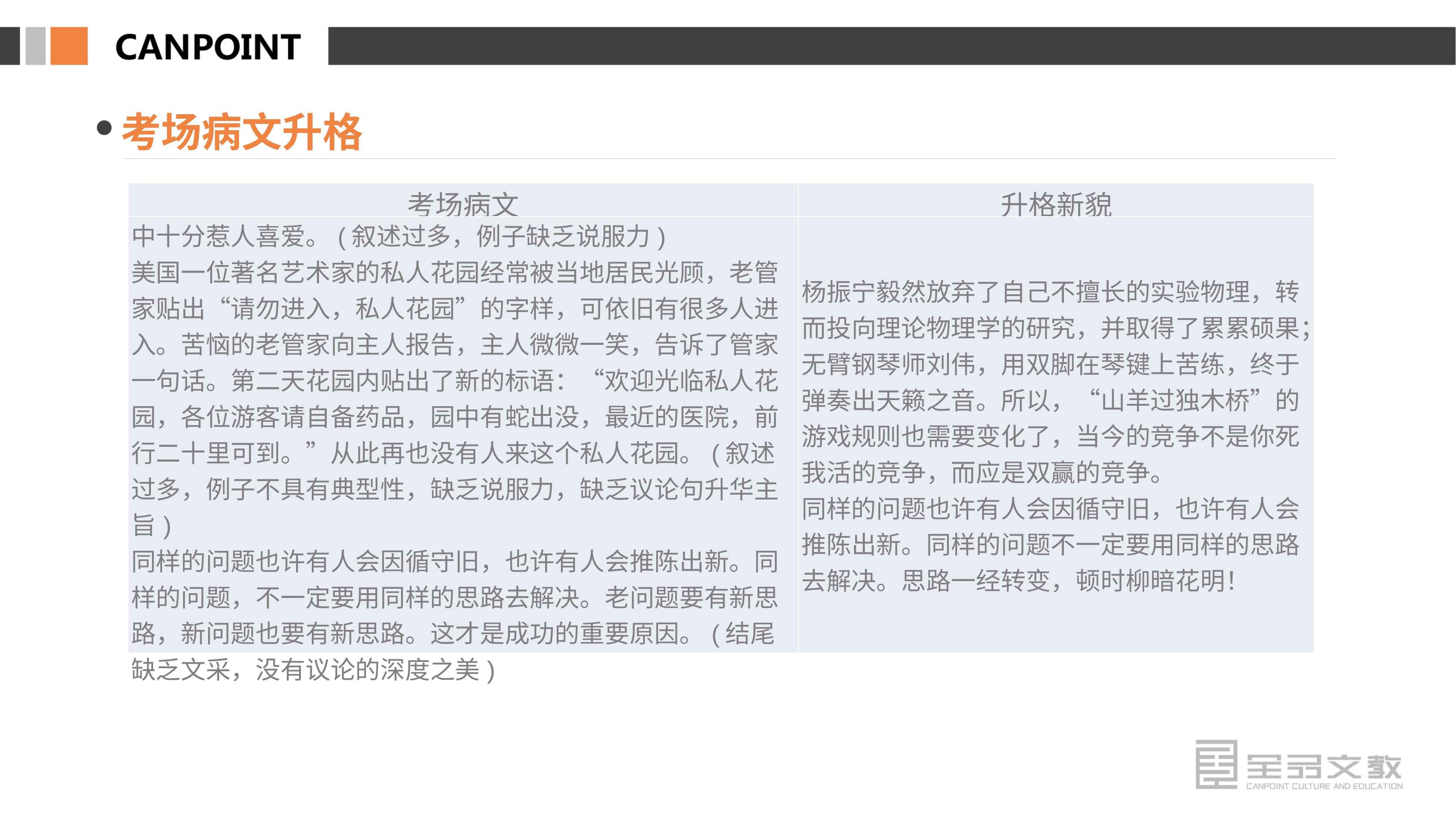

考场病文升格

| 考场病文 | 升格新貌 |
| --- | --- |
| 中十分惹人喜爱。(叙述过多，例子缺乏说服力) 美国一位著名艺术家的私人花园经常被当地居民光顾，老管家贴出“请勿进入，私人花园”的字样，可依旧有很多人进入。苦恼的老管家向主人报告，主人微微一笑，告诉了管家一句话。第二天花园内贴出了新的标语：“欢迎光临私人花园，各位游客请自备药品，园中有蛇出没，最近的医院，前行二十里可到。”从此再也没有人来这个私人花园。(叙述过多，例子不具有典型性，缺乏说服力，缺乏议论句升华主旨) 同样的问题也许有人会因循守旧，也许有人会推陈出新。同样的问题，不一定要用同样的思路去解决。老问题要有新思路，新问题也要有新思路。这才是成功的重要原因。(结尾缺乏文采，没有议论的深度之美) | 杨振宁毅然放弃了自己不擅长的实验物理，转而投向理论物理学的研究，并取得了累累硕果；无臂钢琴师刘伟，用双脚在琴键上苦练，终于弹奏出天籁之音。所以，“山羊过独木桥”的游戏规则也需要变化了，当今的竞争不是你死我活的竞争，而应是双赢的竞争。 同样的问题也许有人会因循守旧，也许有人会推陈出新。同样的问题不一定要用同样的思路去解决。思路一经转变，顿时柳暗花明！ |